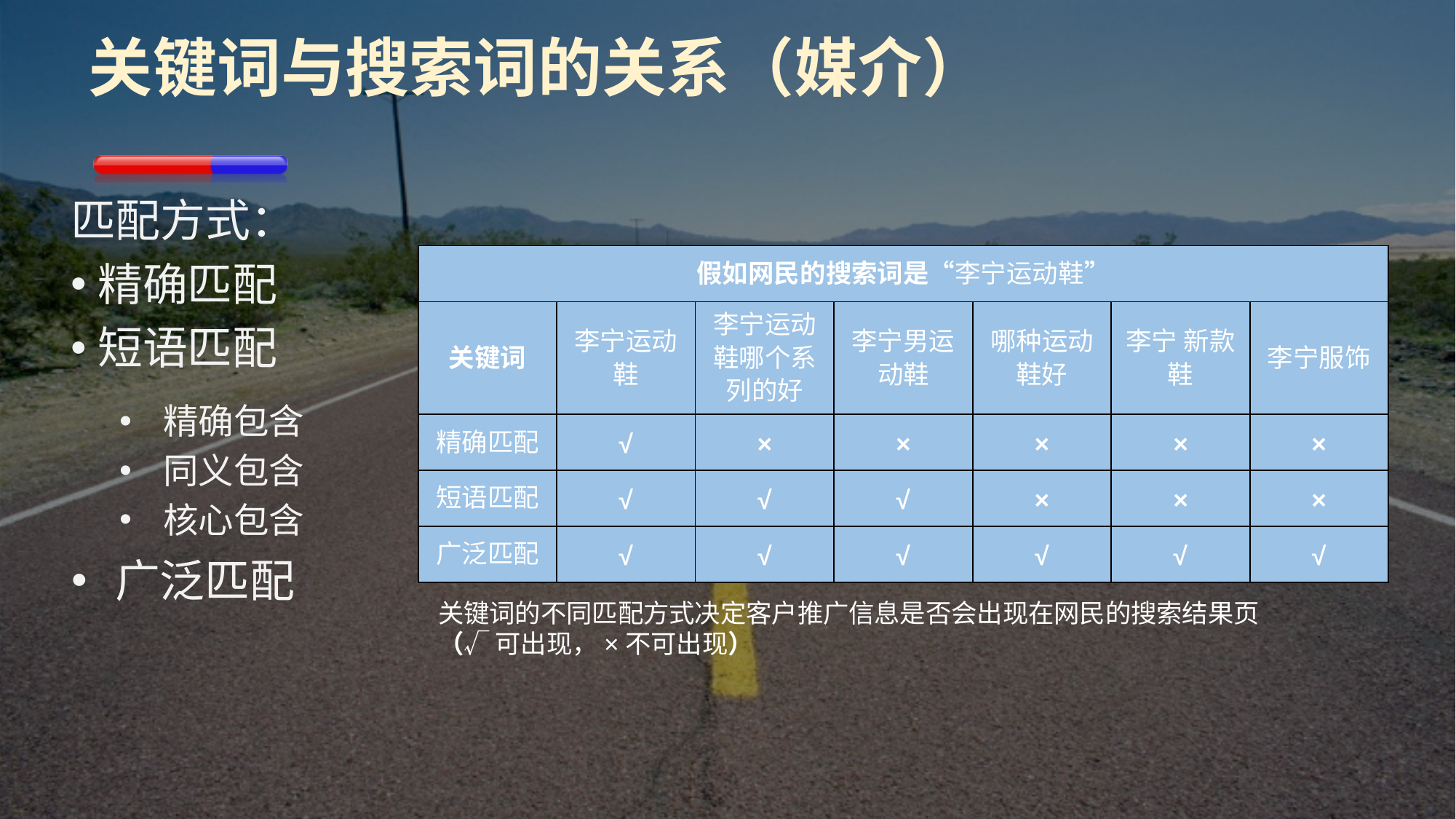

# 关键词与搜索词的关系（媒介）
匹配方式：
精确匹配
短语匹配

| 假如网民的搜索词是“李宁运动鞋” |  |  |  |  |  |  |
| --- | --- | --- | --- | --- | --- | --- |
| 关键词 | 李宁运动鞋 | 李宁运动鞋哪个系列的好 | 李宁男运动鞋 | 哪种运动鞋好 | 李宁 新款鞋 | 李宁服饰 |
| 精确匹配 | √ | × | × | × | × | × |
| 短语匹配 | √ | √ | √ | × | × | × |
| 广泛匹配 | √ | √ | √ | √ | √ | √ |
精确包含
同义包含
核心包含

广泛匹配

关键词的不同匹配方式决定客户推广信息是否会出现在网民的搜索结果页
（√ 可出现，×不可出现）